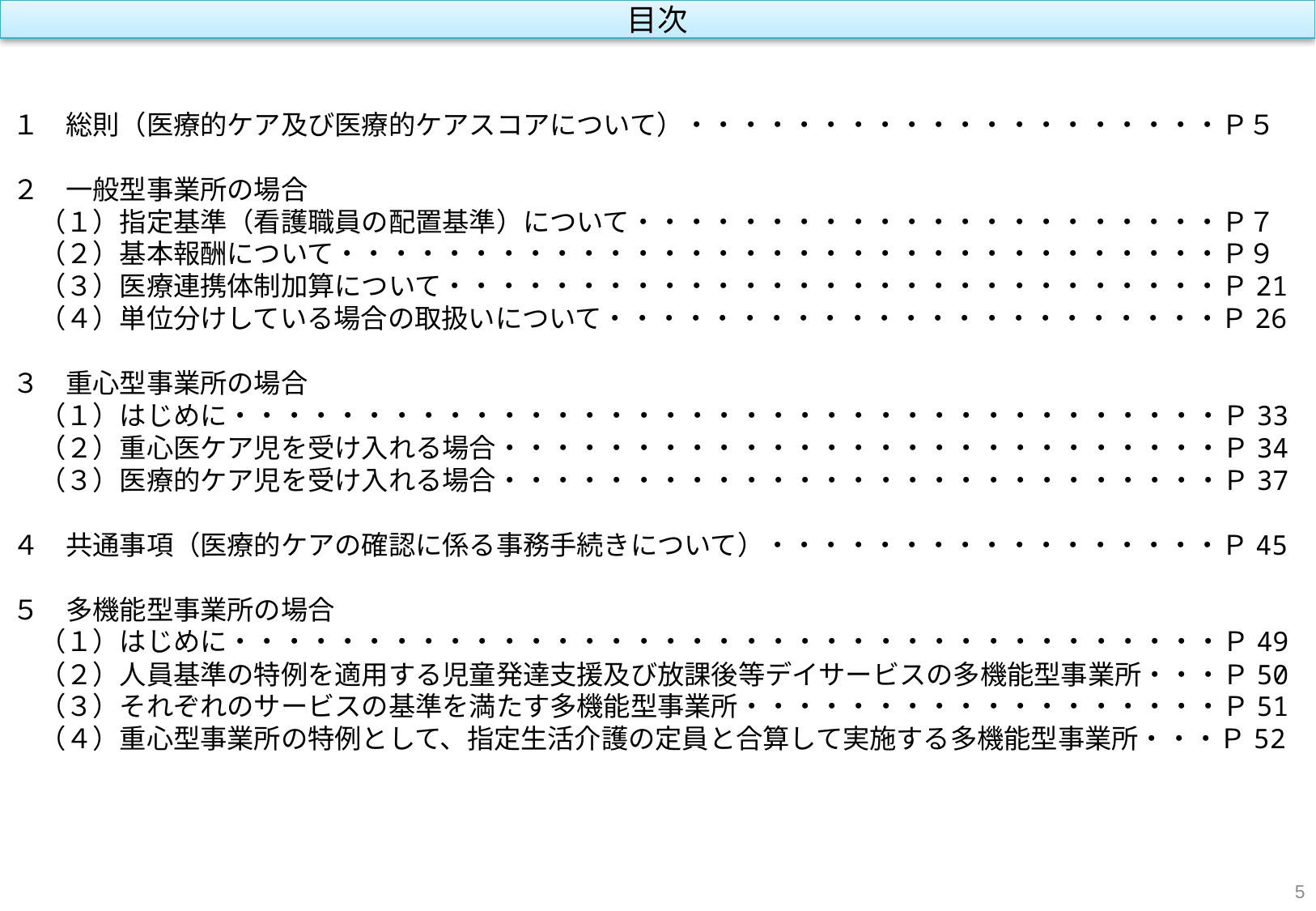

目次
１　総則（医療的ケア及び医療的ケアスコアについて）・・・・・・・・・・・・・・・・・・・・Ｐ５

２　一般型事業所の場合
　（１）指定基準（看護職員の配置基準）について・・・・・・・・・・・・・・・・・・・・・・Ｐ７
　（２）基本報酬について・・・・・・・・・・・・・・・・・・・・・・・・・・・・・・・・・Ｐ９
　（３）医療連携体制加算について・・・・・・・・・・・・・・・・・・・・・・・・・・・・・Ｐ21
　（４）単位分けしている場合の取扱いについて・・・・・・・・・・・・・・・・・・・・・・・Ｐ26

３　重心型事業所の場合
　（１）はじめに・・・・・・・・・・・・・・・・・・・・・・・・・・・・・・・・・・・・・Ｐ33
　（２）重心医ケア児を受け入れる場合・・・・・・・・・・・・・・・・・・・・・・・・・・・Ｐ34
　（３）医療的ケア児を受け入れる場合・・・・・・・・・・・・・・・・・・・・・・・・・・・Ｐ37

４　共通事項（医療的ケアの確認に係る事務手続きについて）・・・・・・・・・・・・・・・・・Ｐ45

５　多機能型事業所の場合
　（１）はじめに・・・・・・・・・・・・・・・・・・・・・・・・・・・・・・・・・・・・・Ｐ49
　（２）人員基準の特例を適用する児童発達支援及び放課後等デイサービスの多機能型事業所・・・Ｐ50
　（３）それぞれのサービスの基準を満たす多機能型事業所・・・・・・・・・・・・・・・・・・Ｐ51
　（４）重心型事業所の特例として、指定生活介護の定員と合算して実施する多機能型事業所・・・Ｐ52
5